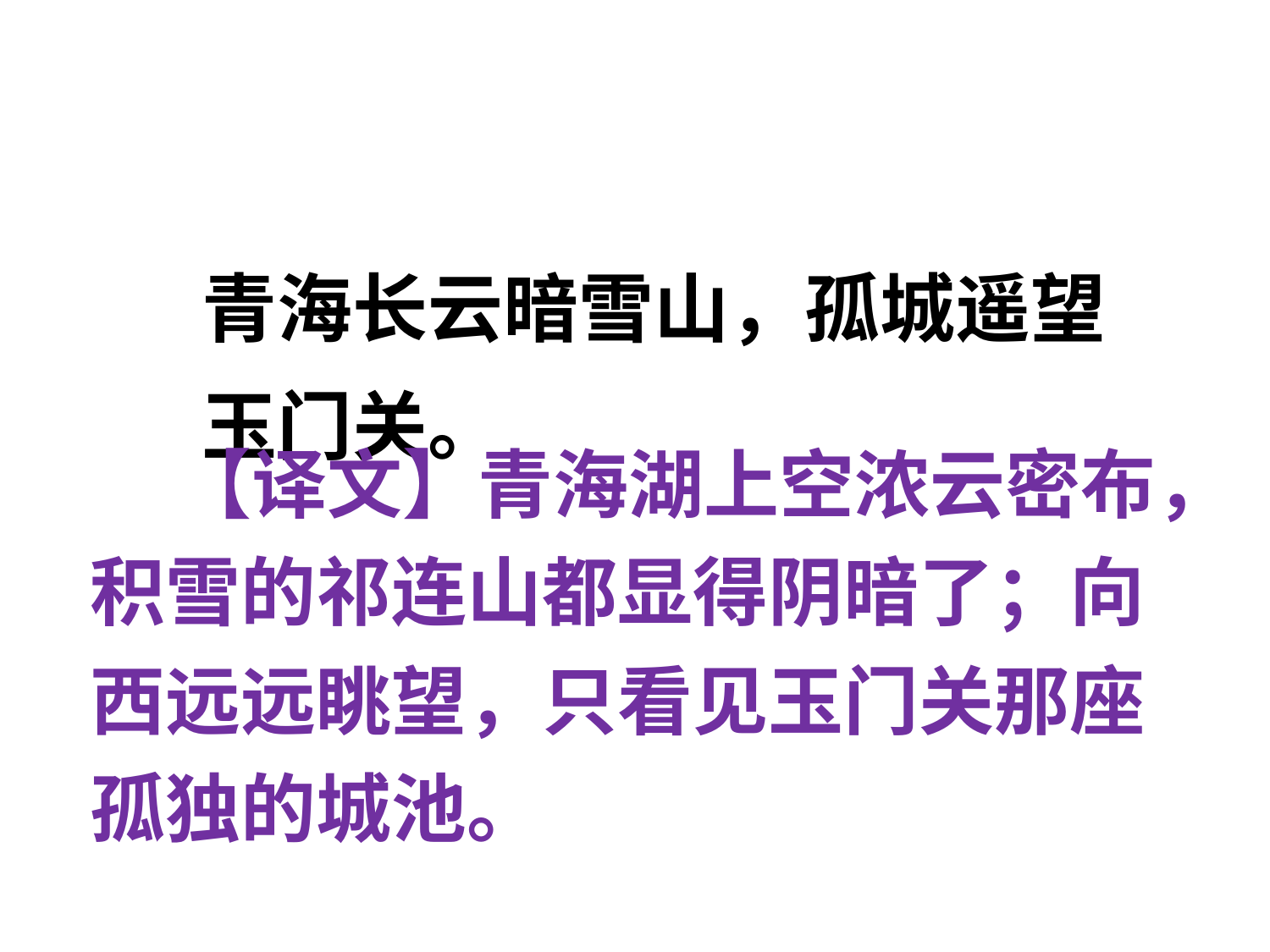

青海长云暗雪山，孤城遥望玉门关。
    【译文】青海湖上空浓云密布，积雪的祁连山都显得阴暗了；向西远远眺望，只看见玉门关那座孤独的城池。